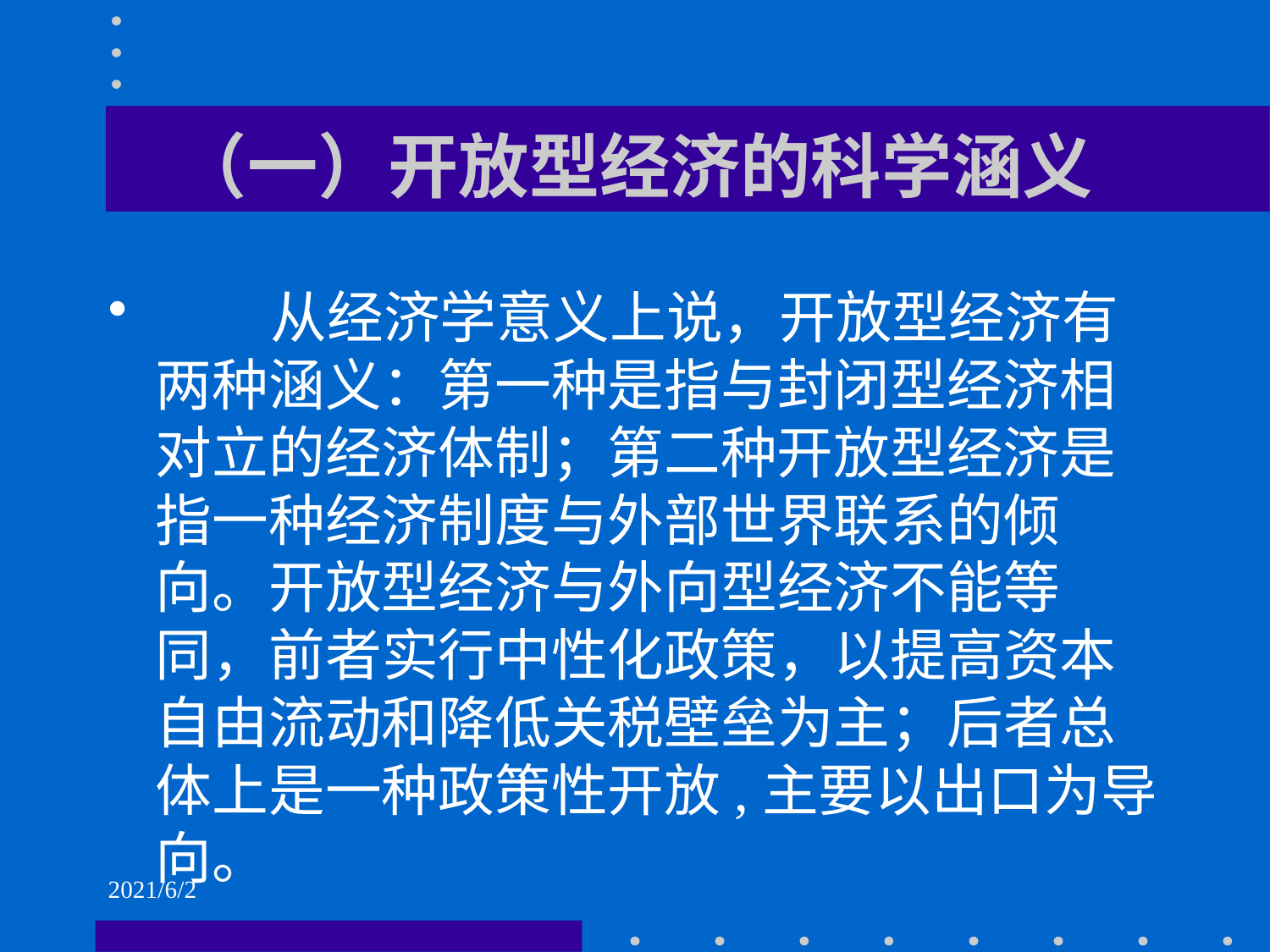

# （一）开放型经济的科学涵义
        从经济学意义上说，开放型经济有两种涵义：第一种是指与封闭型经济相对立的经济体制；第二种开放型经济是指一种经济制度与外部世界联系的倾向。开放型经济与外向型经济不能等同，前者实行中性化政策，以提高资本自由流动和降低关税壁垒为主；后者总体上是一种政策性开放,主要以出口为导向。
2021/6/2